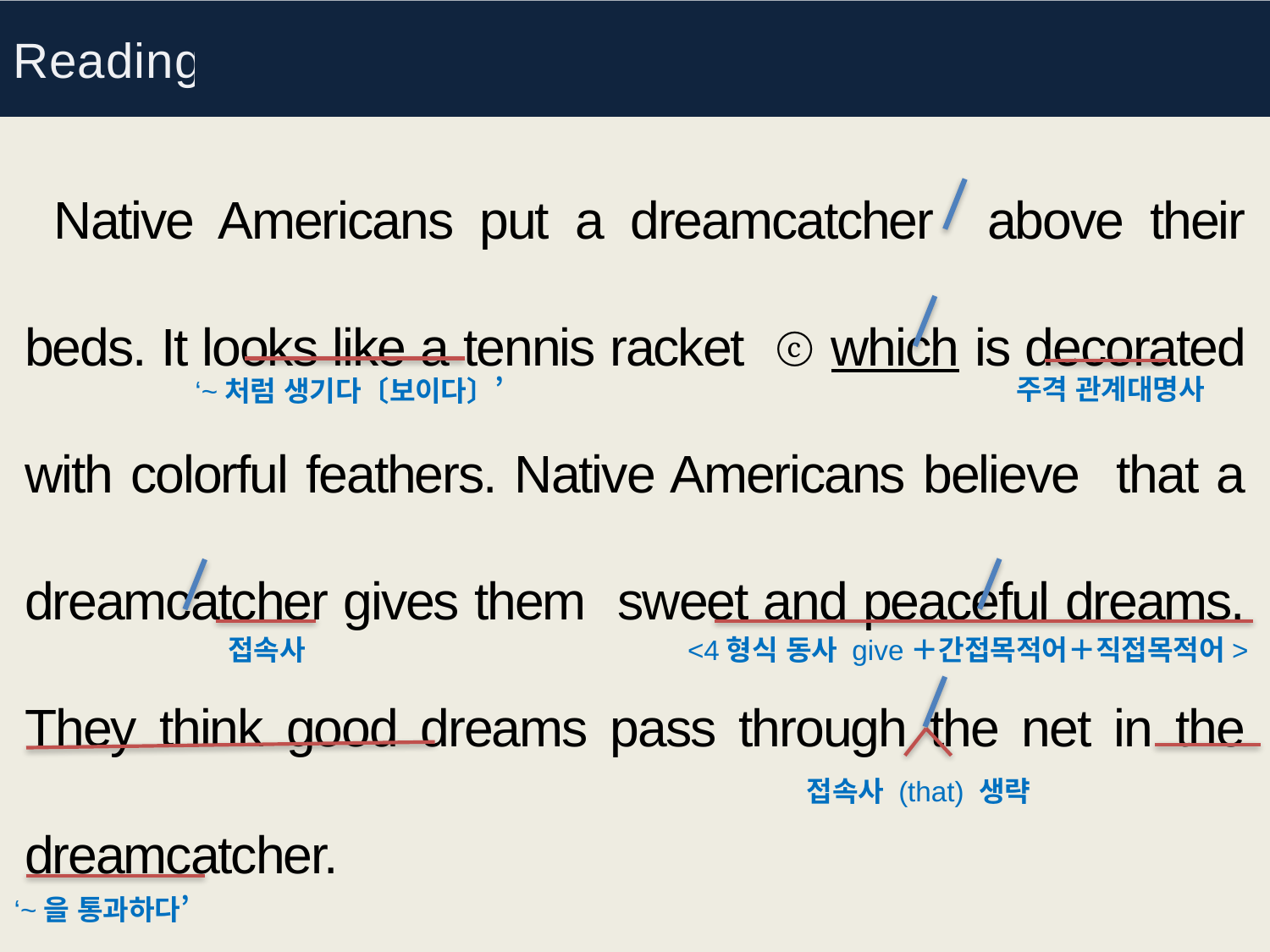

Reading
 Native Americans put a dreamcatcher  above their beds. It looks like a tennis racket  ⓒ which is decorated with colorful feathers. Native Americans believe  that a dreamcatcher gives them  sweet and peaceful dreams. They think good dreams pass through the net in the dreamcatcher.
주격 관계대명사
‘~처럼 생기다〔보이다〕’
접속사
<4형식 동사 give＋간접목적어＋직접목적어>
접속사 (that) 생략
‘~을 통과하다’